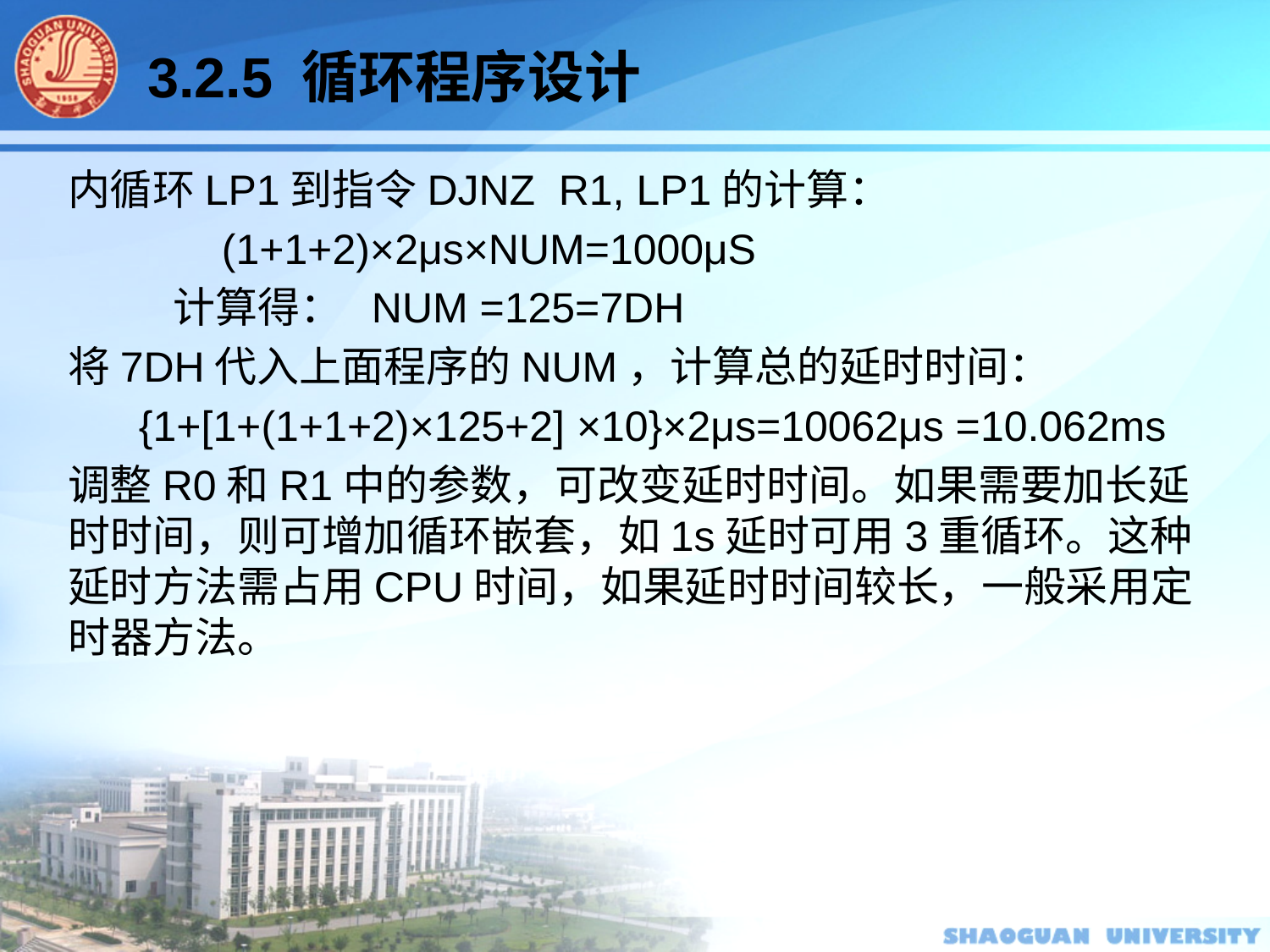

3.2.5 循环程序设计
内循环LP1到指令DJNZ  R1, LP1的计算：
             (1+1+2)×2μs×NUM=1000μS
          计算得：  NUM =125=7DH
将7DH代入上面程序的NUM，计算总的延时时间：
      {1+[1+(1+1+2)×125+2] ×10}×2μs=10062μs =10.062ms
调整R0和R1中的参数，可改变延时时间。如果需要加长延时时间，则可增加循环嵌套，如1s延时可用3重循环。这种延时方法需占用CPU时间，如果延时时间较长，一般采用定时器方法。